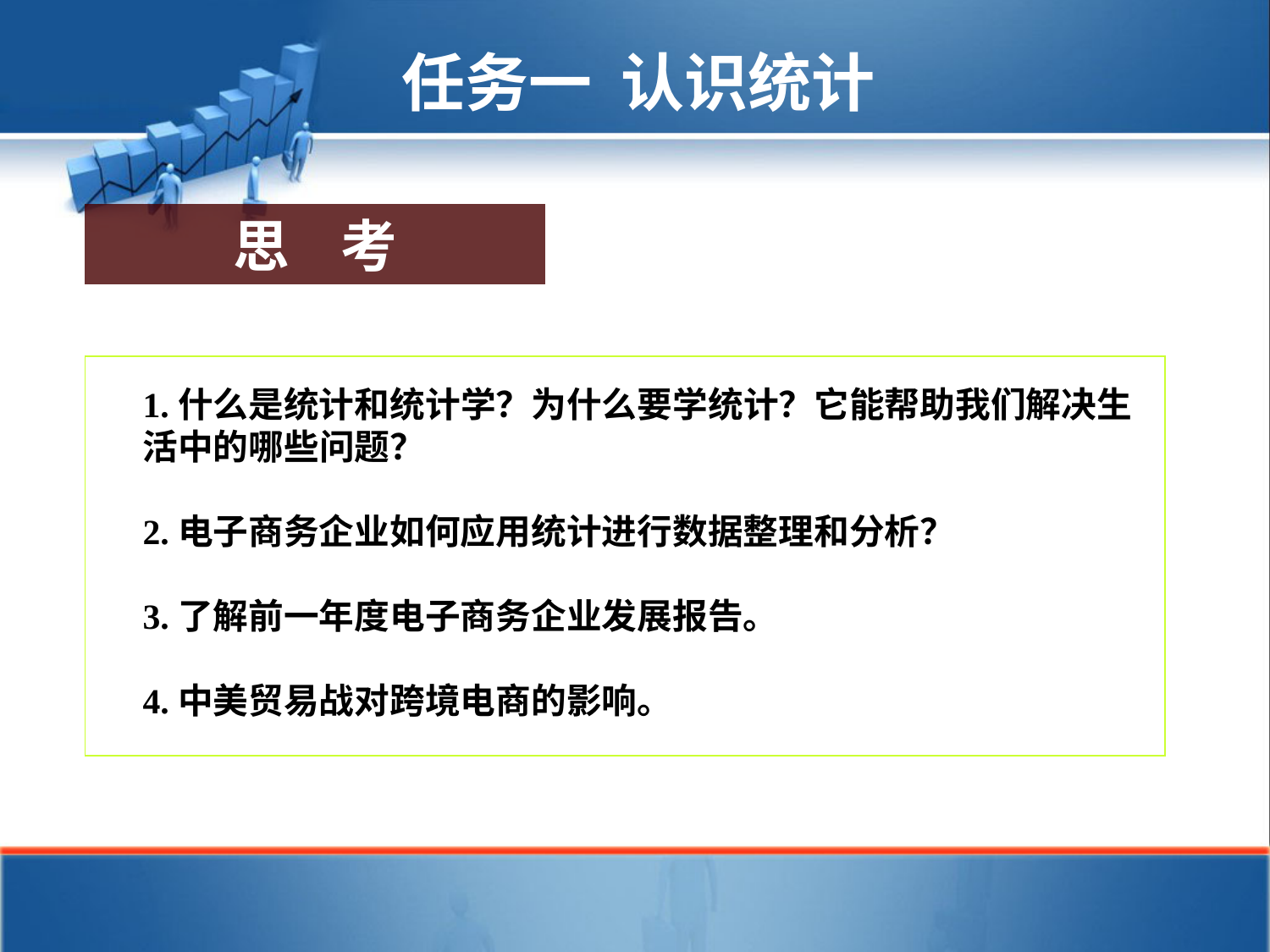

任务一  认识统计
思    考

1.什么是统计和统计学？为什么要学统计？它能帮助我们解决生活中的哪些问题？

2.电子商务企业如何应用统计进行数据整理和分析？

3.了解前一年度电子商务企业发展报告。

4.中美贸易战对跨境电商的影响。